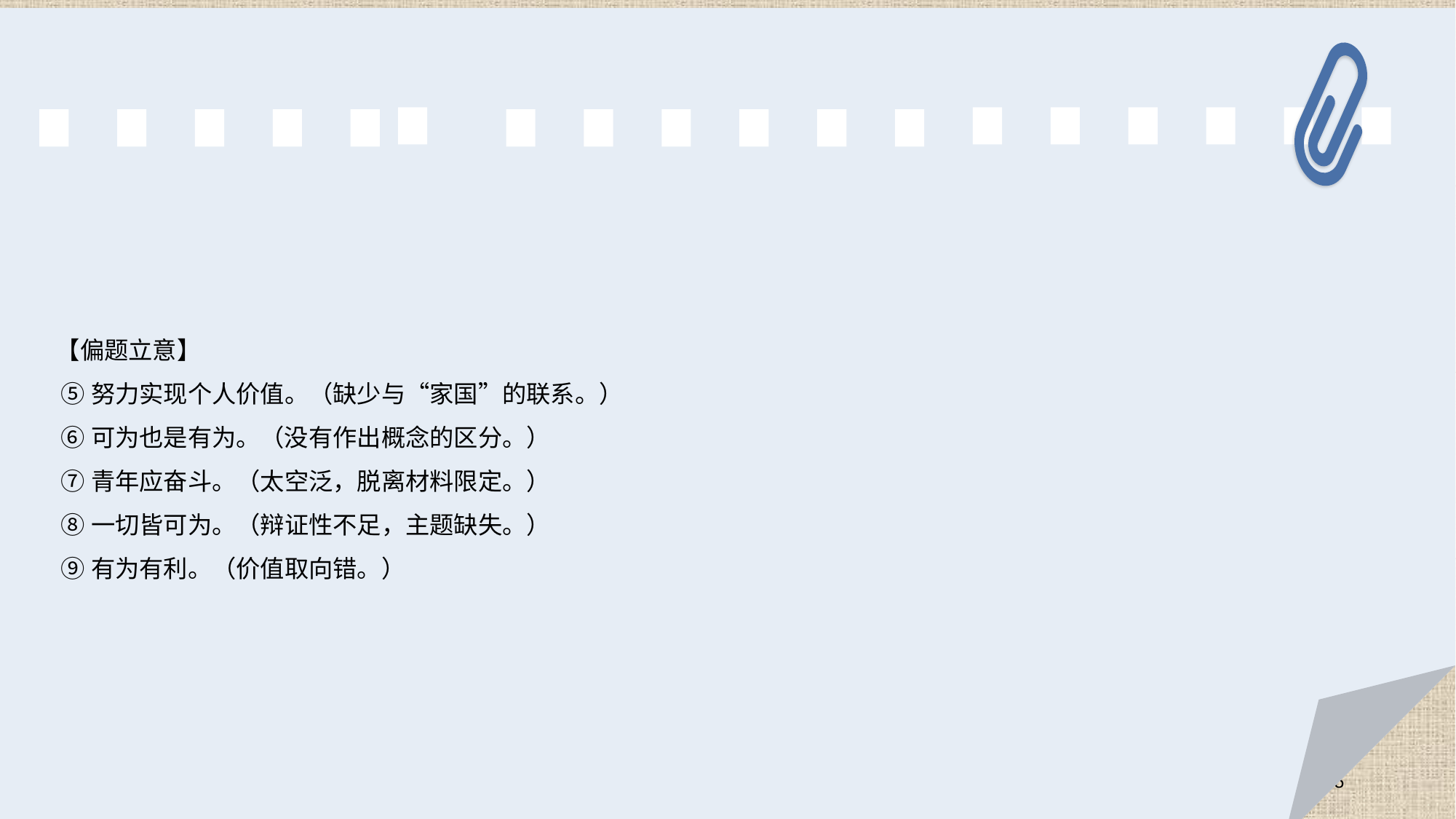

【偏题立意】
    ⑤努力实现个人价值。（缺少与“家国”的联系。）
    ⑥可为也是有为。（没有作出概念的区分。）
    ⑦青年应奋斗。（太空泛，脱离材料限定。）
    ⑧一切皆可为。（辩证性不足，主题缺失。）
    ⑨有为有利。（价值取向错。）
45